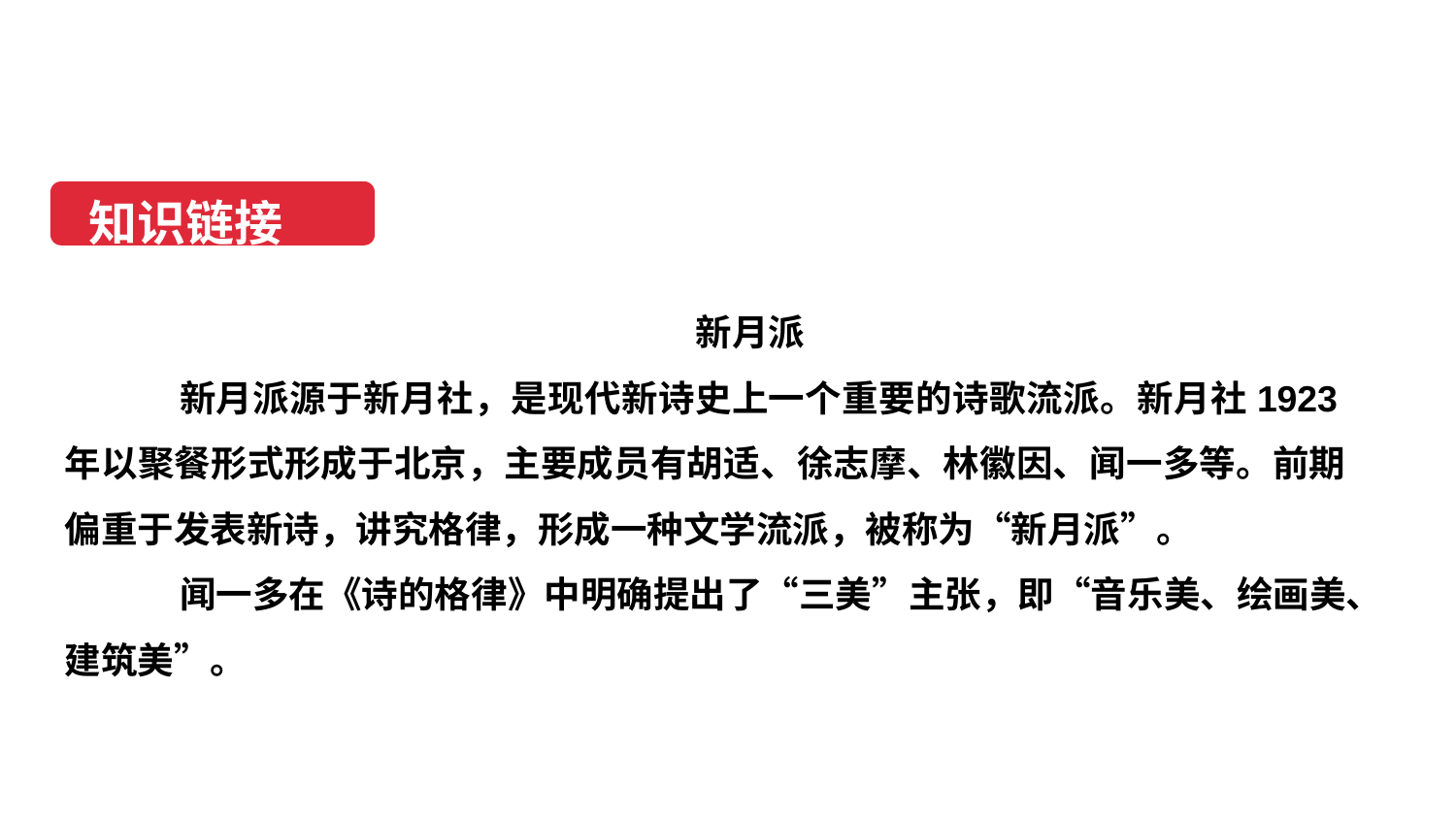

知识链接
 新月派
新月派源于新月社，是现代新诗史上一个重要的诗歌流派。新月社1923年以聚餐形式形成于北京，主要成员有胡适、徐志摩、林徽因、闻一多等。前期偏重于发表新诗，讲究格律，形成一种文学流派，被称为“新月派”。
闻一多在《诗的格律》中明确提出了“三美”主张，即“音乐美、绘画美、建筑美”。